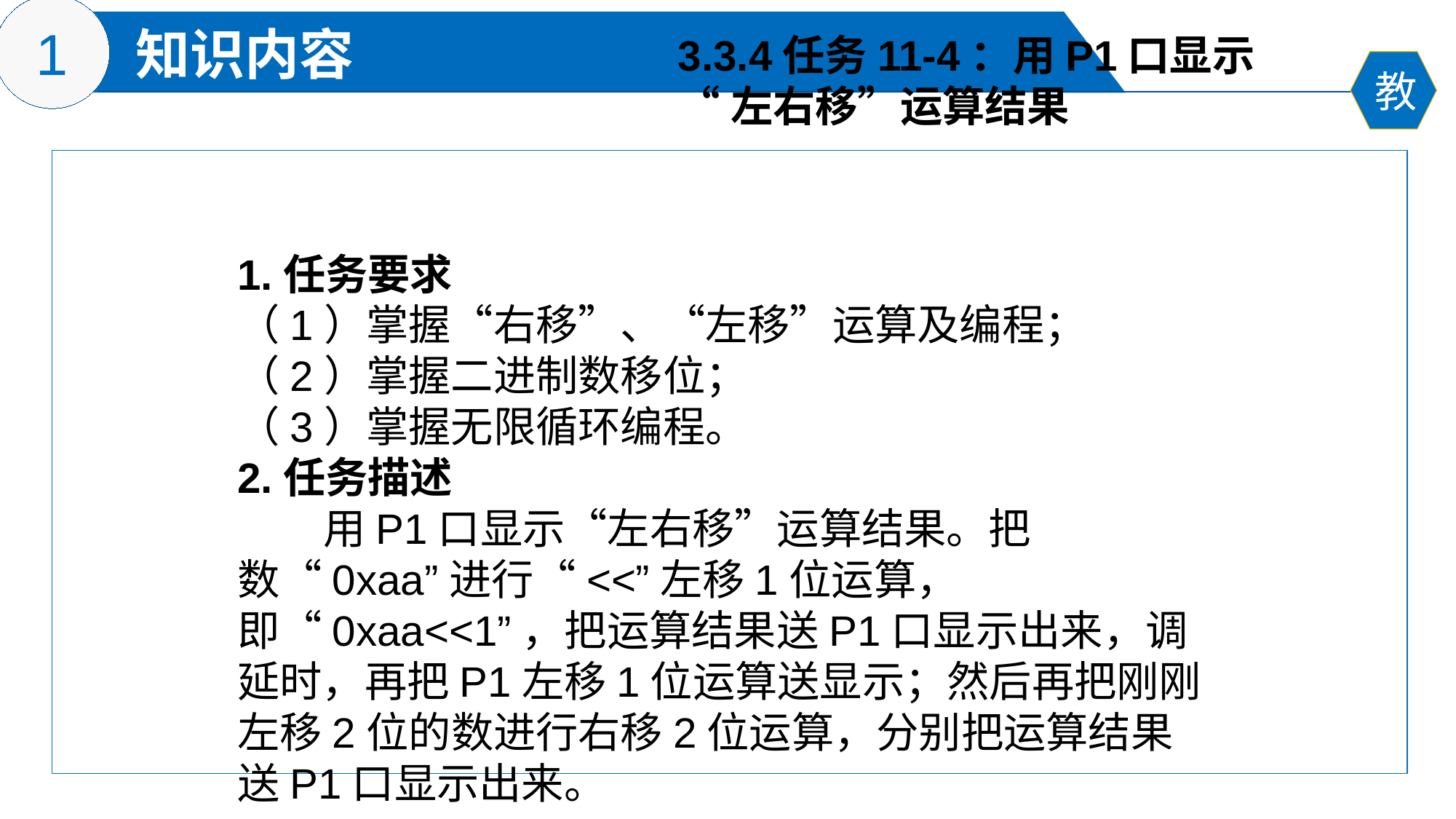

3.3.4任务11-4：用P1口显示
“左右移”运算结果
1.任务要求
（1）掌握“右移”、“左移”运算及编程；
（2）掌握二进制数移位；
（3）掌握无限循环编程。
2.任务描述
        用P1口显示“左右移”运算结果。把数“0xaa”进行“<<”左移1位运算，即“0xaa<<1”，把运算结果送P1口显示出来，调延时，再把P1左移1位运算送显示；然后再把刚刚左移2位的数进行右移2位运算，分别把运算结果送P1口显示出来。